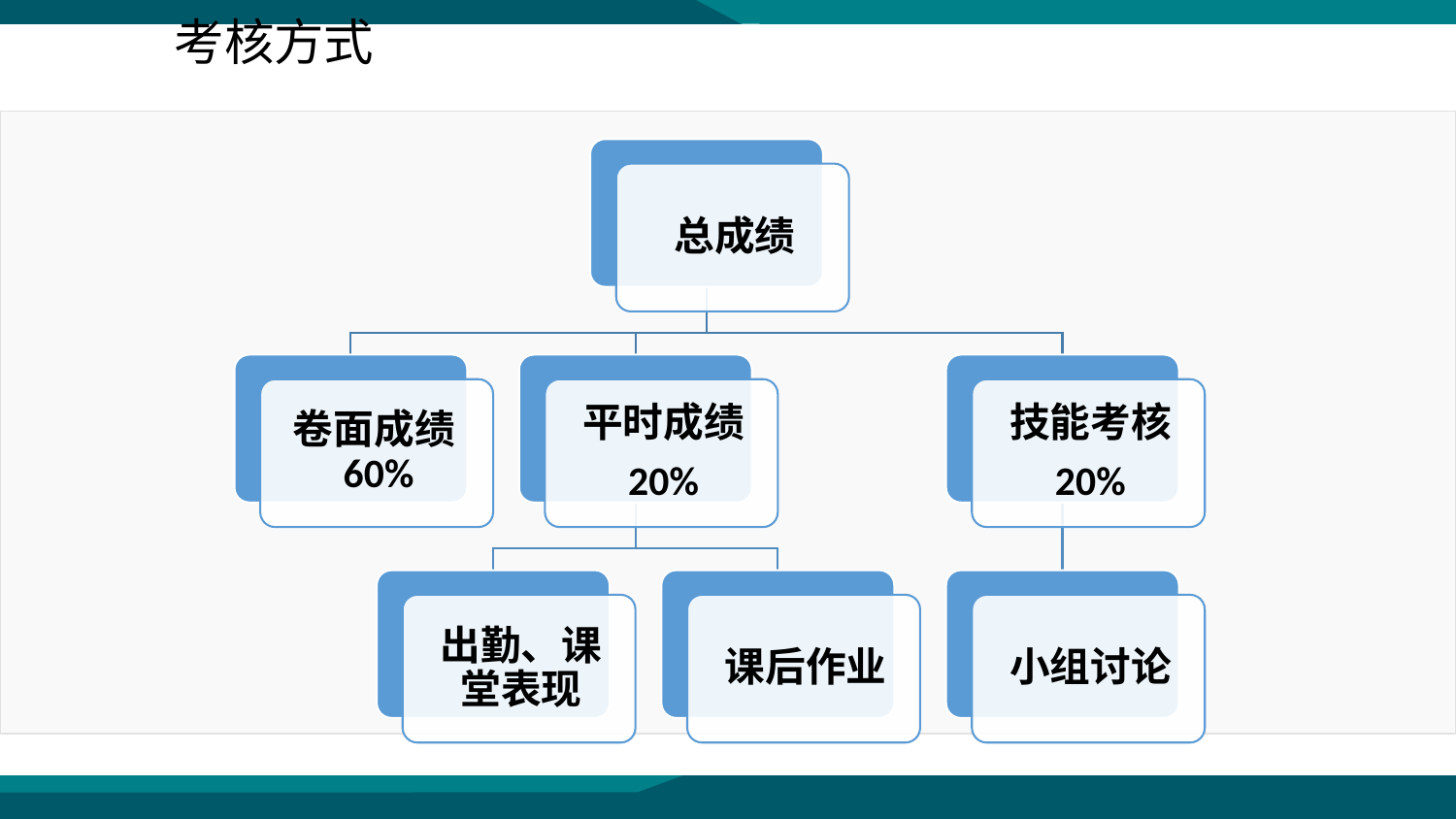

考核方式
总成绩
卷面成绩60%
平时成绩
20%
出勤、课堂表现
课后作业
技能考核
20%
小组讨论